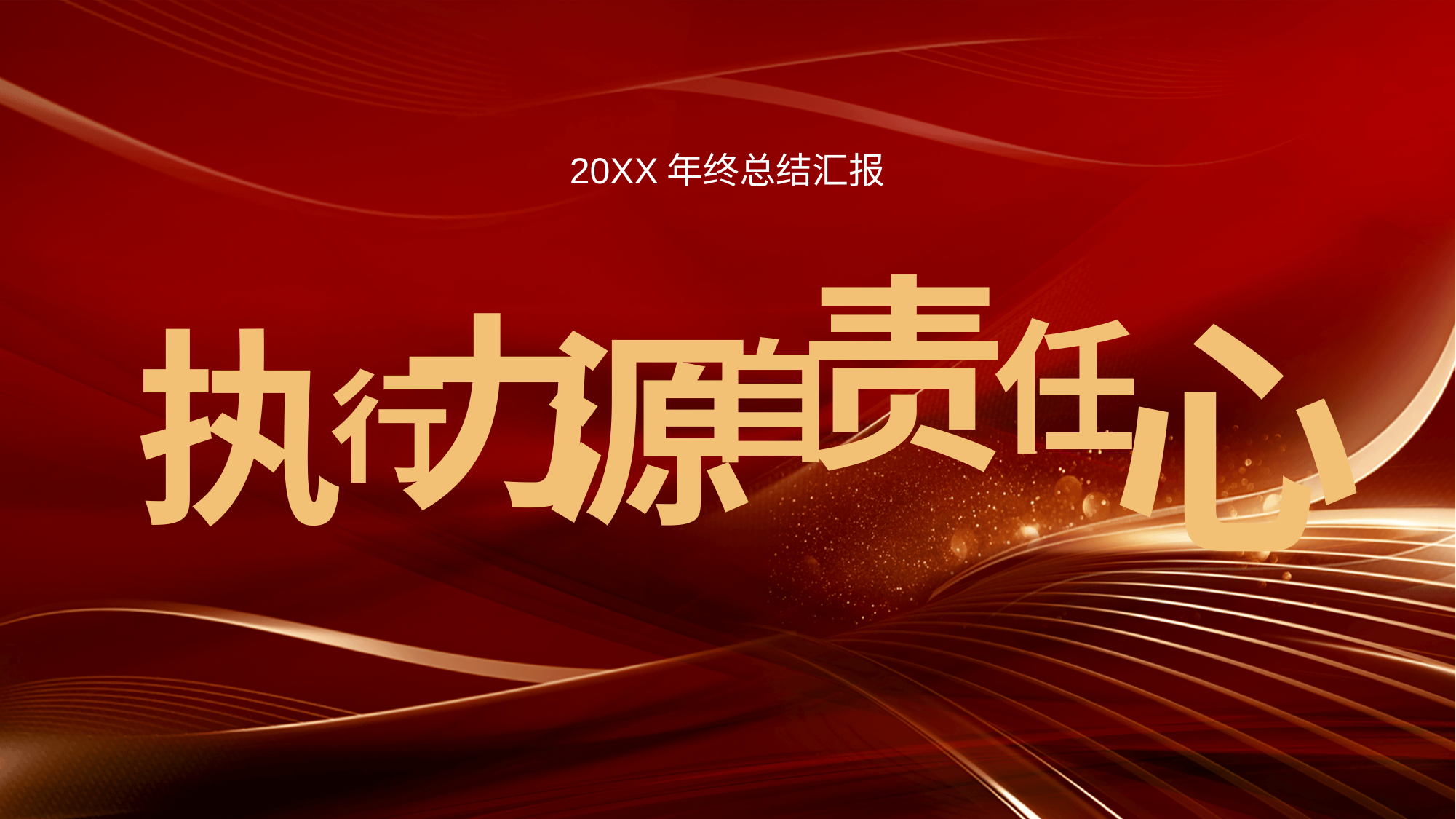

20XX年终总结汇报
责
力
心
任
源
执
自
行